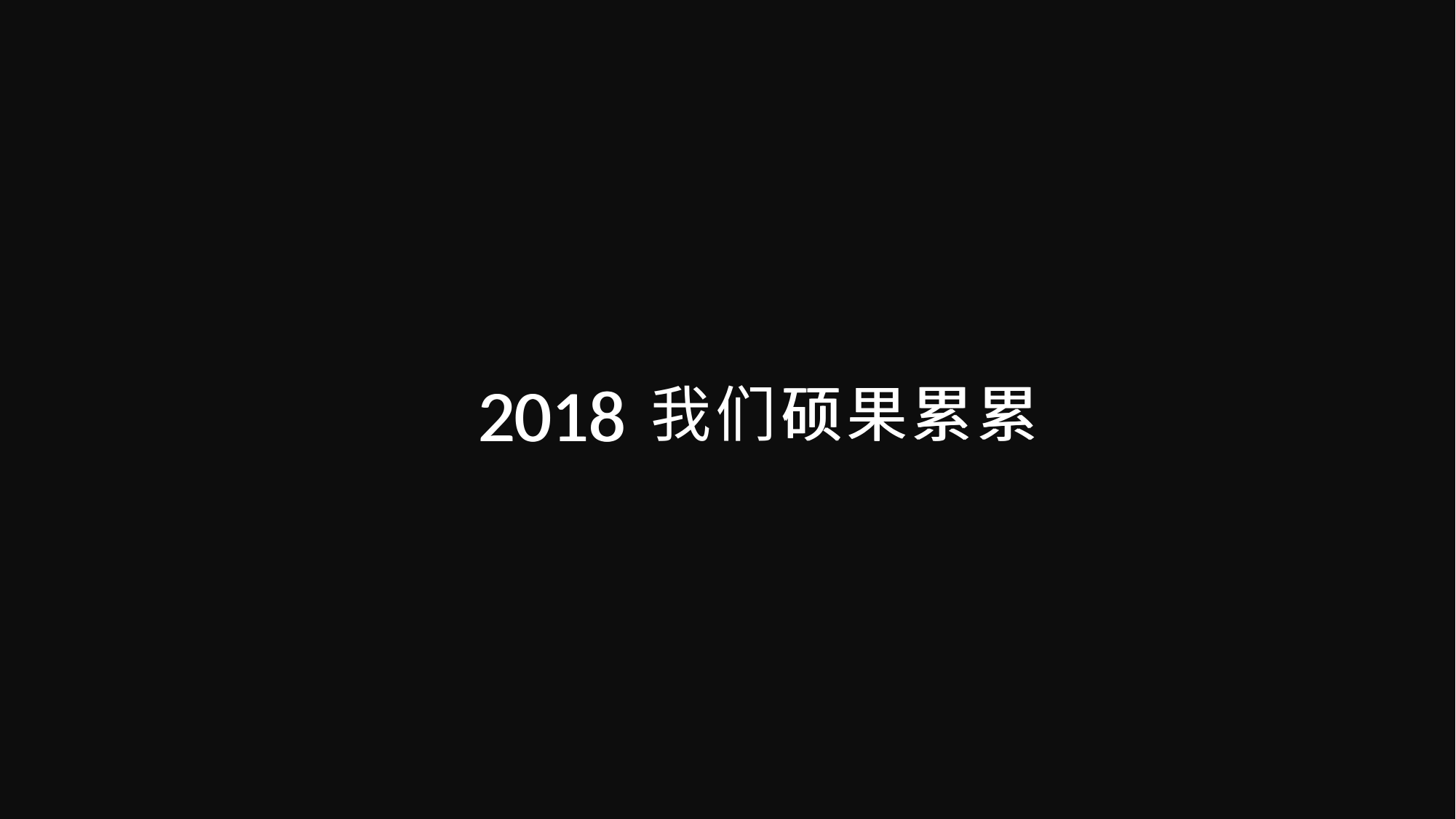

2018
我们
硕果
累累
2018
2018
我们
硕果
累累